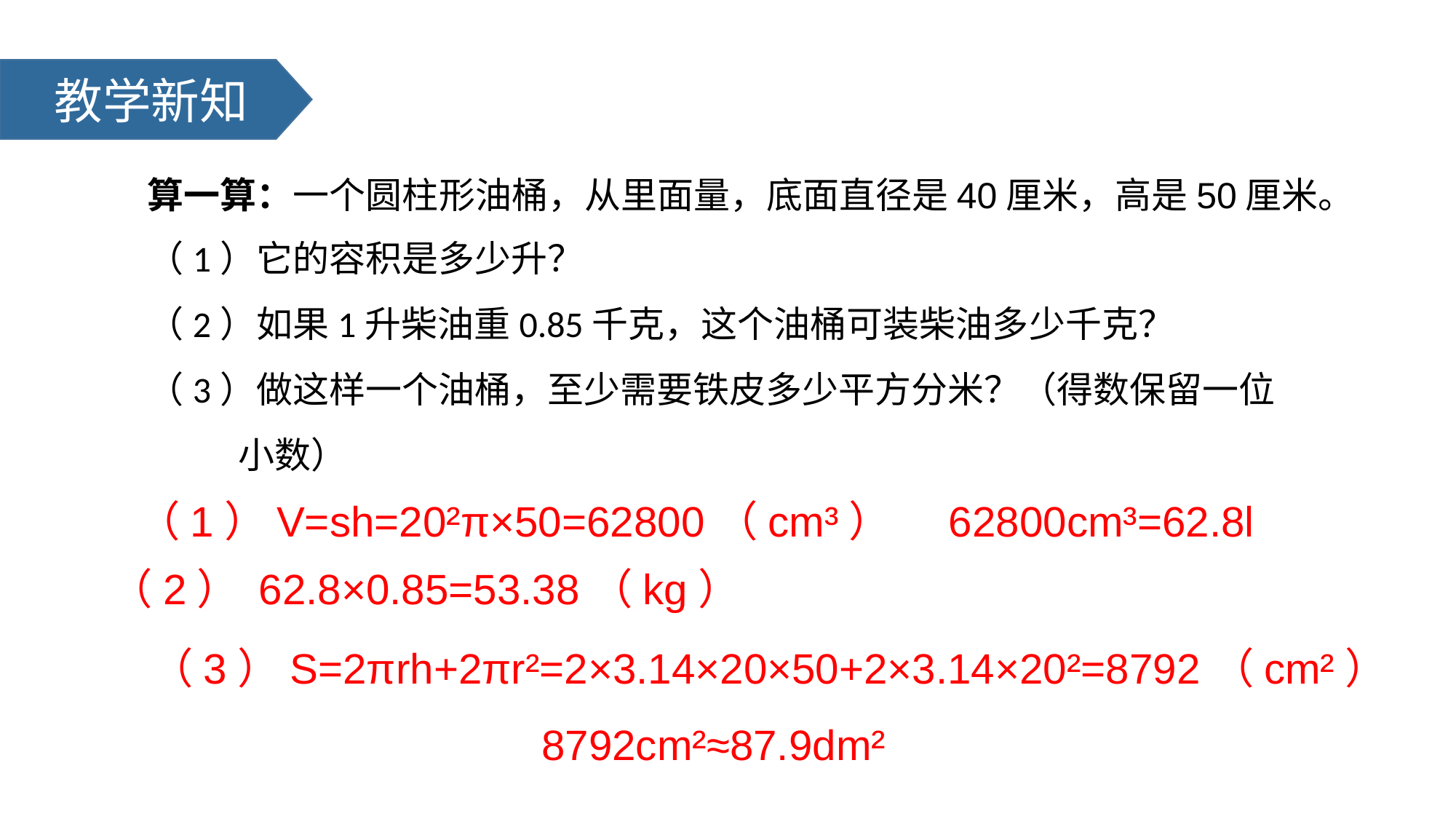

教学新知
算一算：一个圆柱形油桶，从里面量，底面直径是40厘米，高是50厘米。
（1）它的容积是多少升？
（2）如果1升柴油重0.85千克，这个油桶可装柴油多少千克？
（3）做这样一个油桶，至少需要铁皮多少平方分米？（得数保留一位
          小数）
（1）V=sh=20²π×50=62800（cm³）     62800cm³=62.8l
（2） 62.8×0.85=53.38（kg）
（3）S=2πrh+2πr²=2×3.14×20×50+2×3.14×20²=8792（cm²）
                                 8792cm²≈87.9dm²